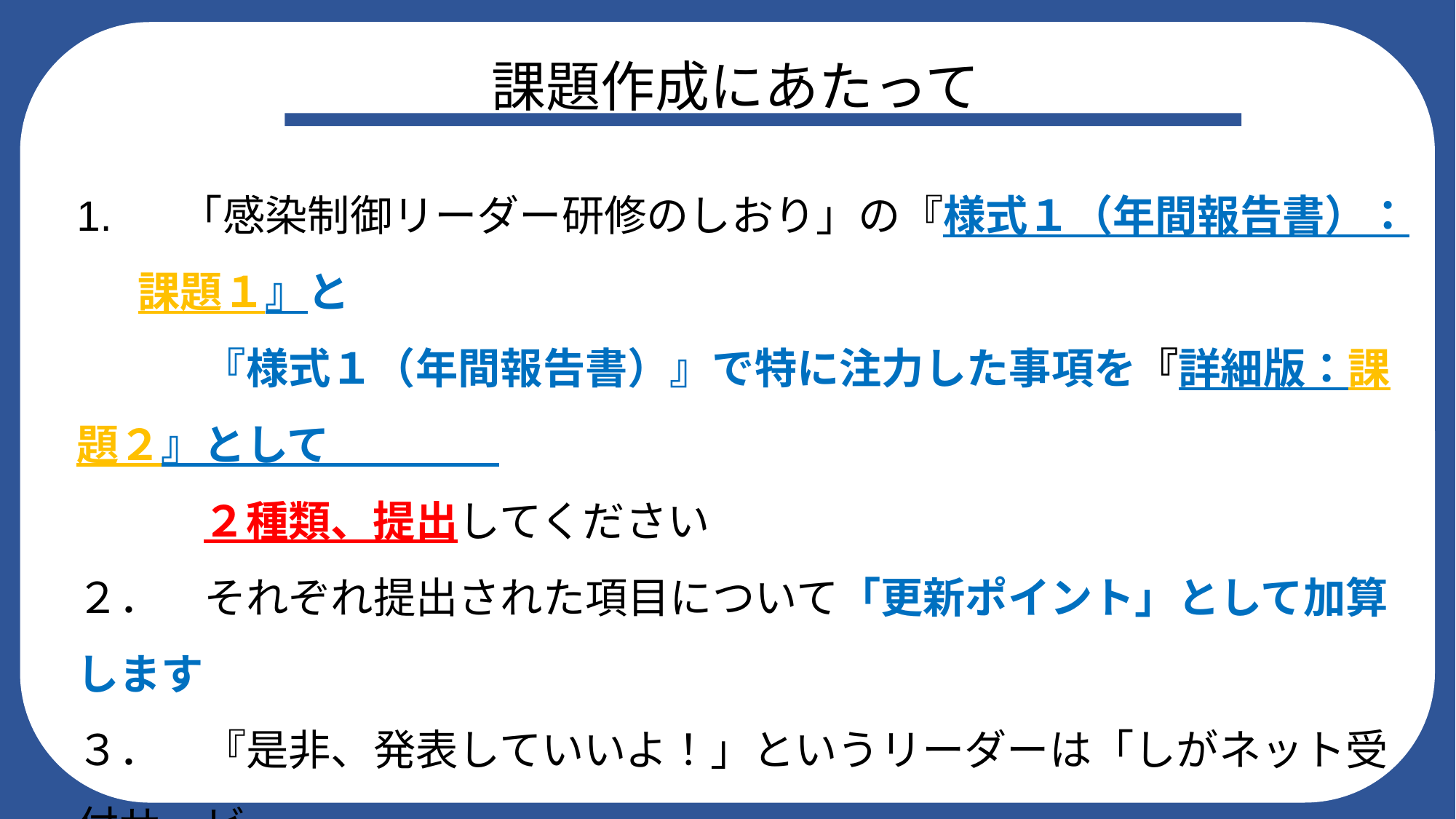

課題作成にあたって

　「感染制御リーダー研修のしおり」の『様式１（年間報告書）：課題１』と
　　　『様式１（年間報告書）』で特に注力した事項を『詳細版：課題２』として
　　　２種類、提出してください
２．　それぞれ提出された項目について「更新ポイント」として加算します
３．　『是非、発表していいよ！」というリーダーは「しがネット受付サービ
　　　ス」の項目に☑してください
　実際にみなさんがおこなった活動に【正解】も【不正解】も
　　　ありません。自信をもって報告してください